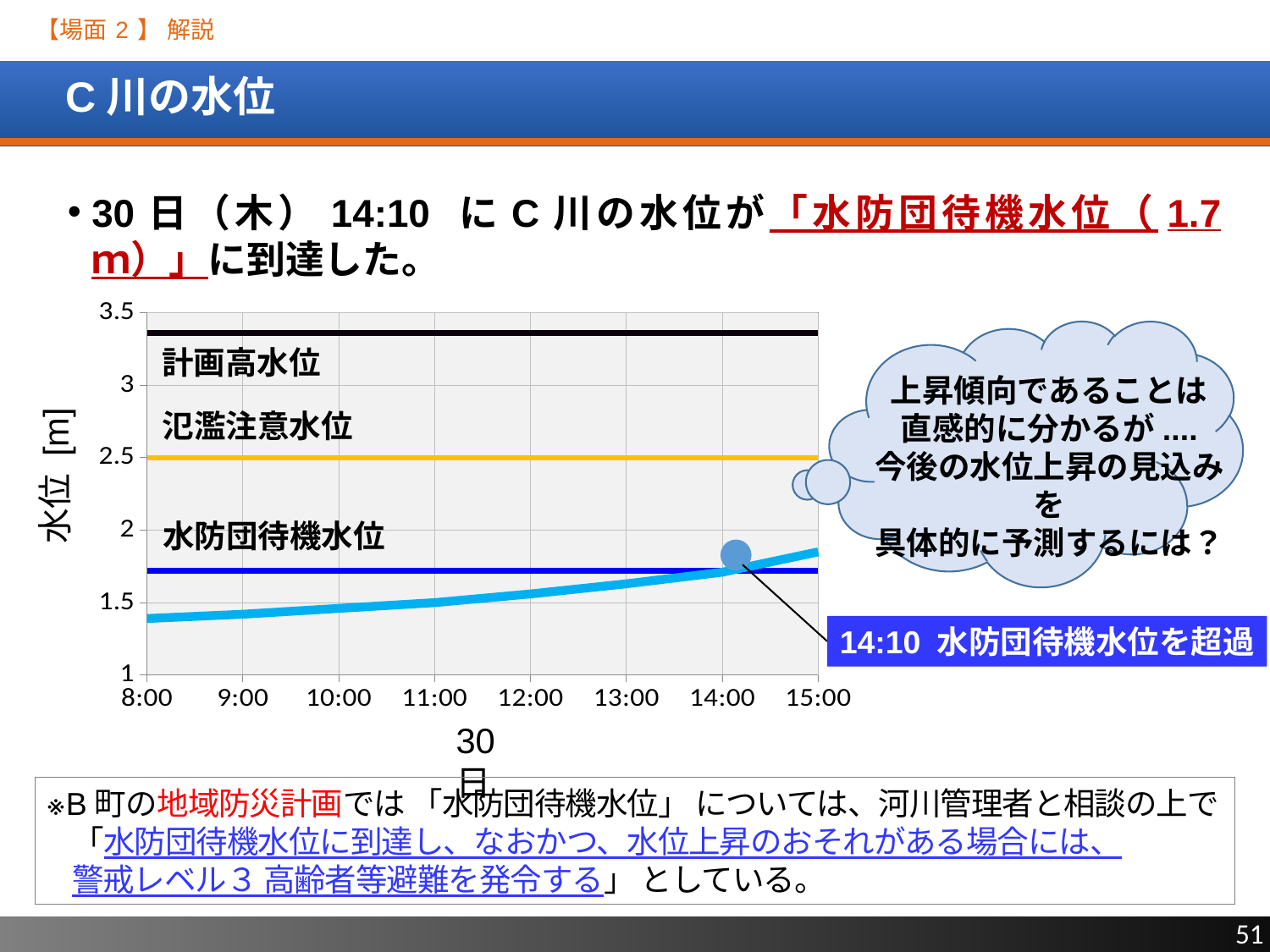

【場面 2 】 解説
# C川の水位
30日（木）14:10 にC川の水位が「水防団待機水位（1.7ｍ）」に到達した。

[unsupported chart]

計画高水位
上昇傾向であることは
直感的に分かるが....
今後の水位上昇の見込みを
具体的に予測するには？
氾濫注意水位
水位 [m]
水防団待機水位

14:10 水防団待機水位を超過
30日
※B町の地域防災計画では 「水防団待機水位」 については、河川管理者と相談の上で
「水防団待機水位に到達し、なおかつ、水位上昇のおそれがある場合には、
警戒レベル３ 高齢者等避難を発令する」 としている。
51